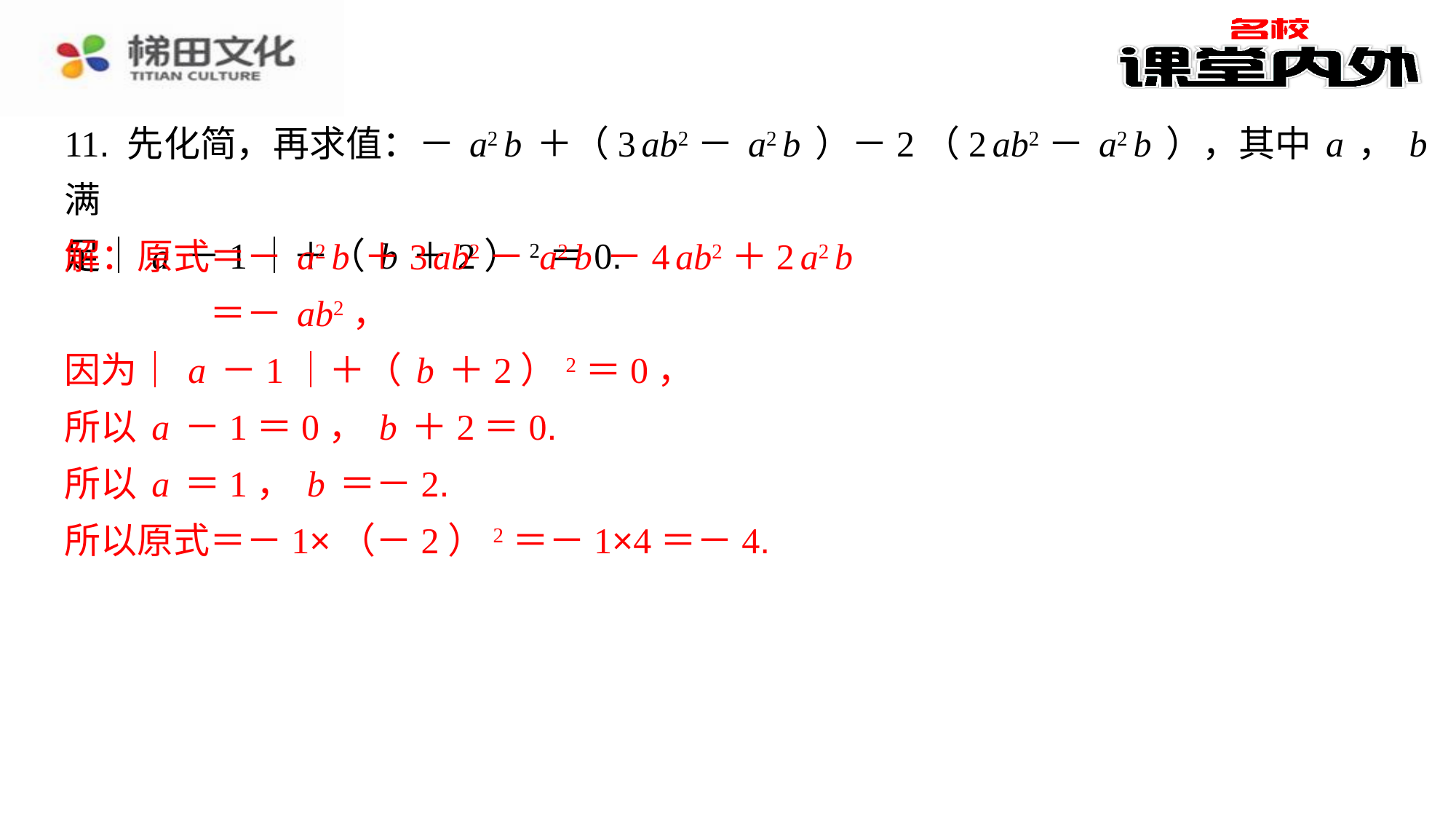

11. 先化简，再求值：－a2b＋（3ab2－a2b）－2（2ab2－a2b），其中a，b满
足｜a－1｜＋（b＋2）2＝0.
解：原式＝－a2b＋3ab2－a2b－4ab2＋2a2b
＝－ab2，
因为｜a－1｜＋（b＋2）2＝0，
所以a－1＝0，b＋2＝0.
所以a＝1，b＝－2.
所以原式＝－1×（－2）2＝－1×4＝－4.
解：原式＝－a2b＋3ab2－a2b－4ab2＋2a2b
＝－ab2，
因为｜a－1｜＋（b＋2）2＝0，
所以a－1＝0，b＋2＝0.
所以a＝1，b＝－2.
所以原式＝－1×（－2）2＝－1×4＝－4.